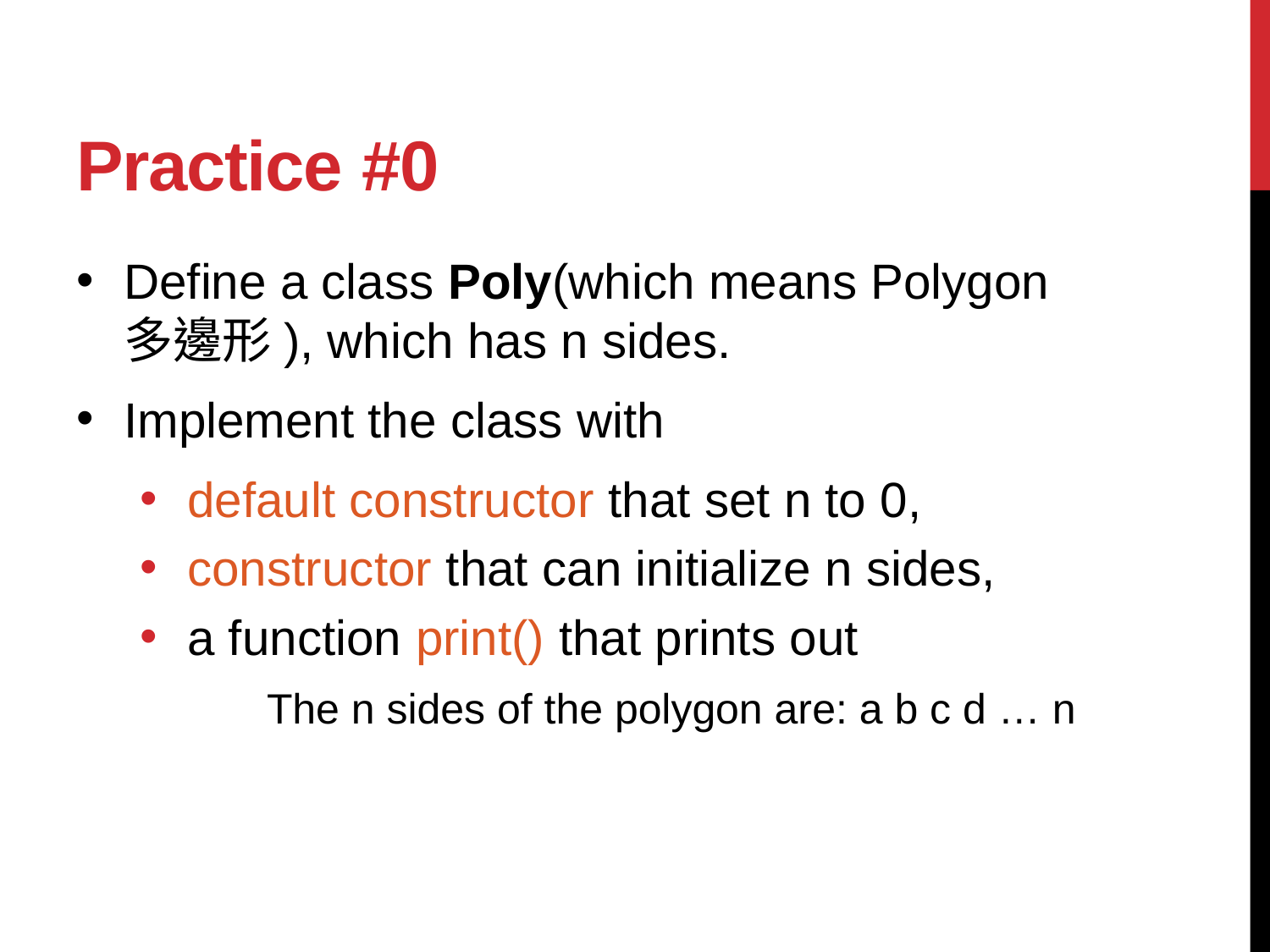

# Practice #0
Define a class Poly(which means Polygon多邊形), which has n sides.
Implement the class with
default constructor that set n to 0,
constructor that can initialize n sides,
a function print() that prints out
	The n sides of the polygon are: a b c d … n